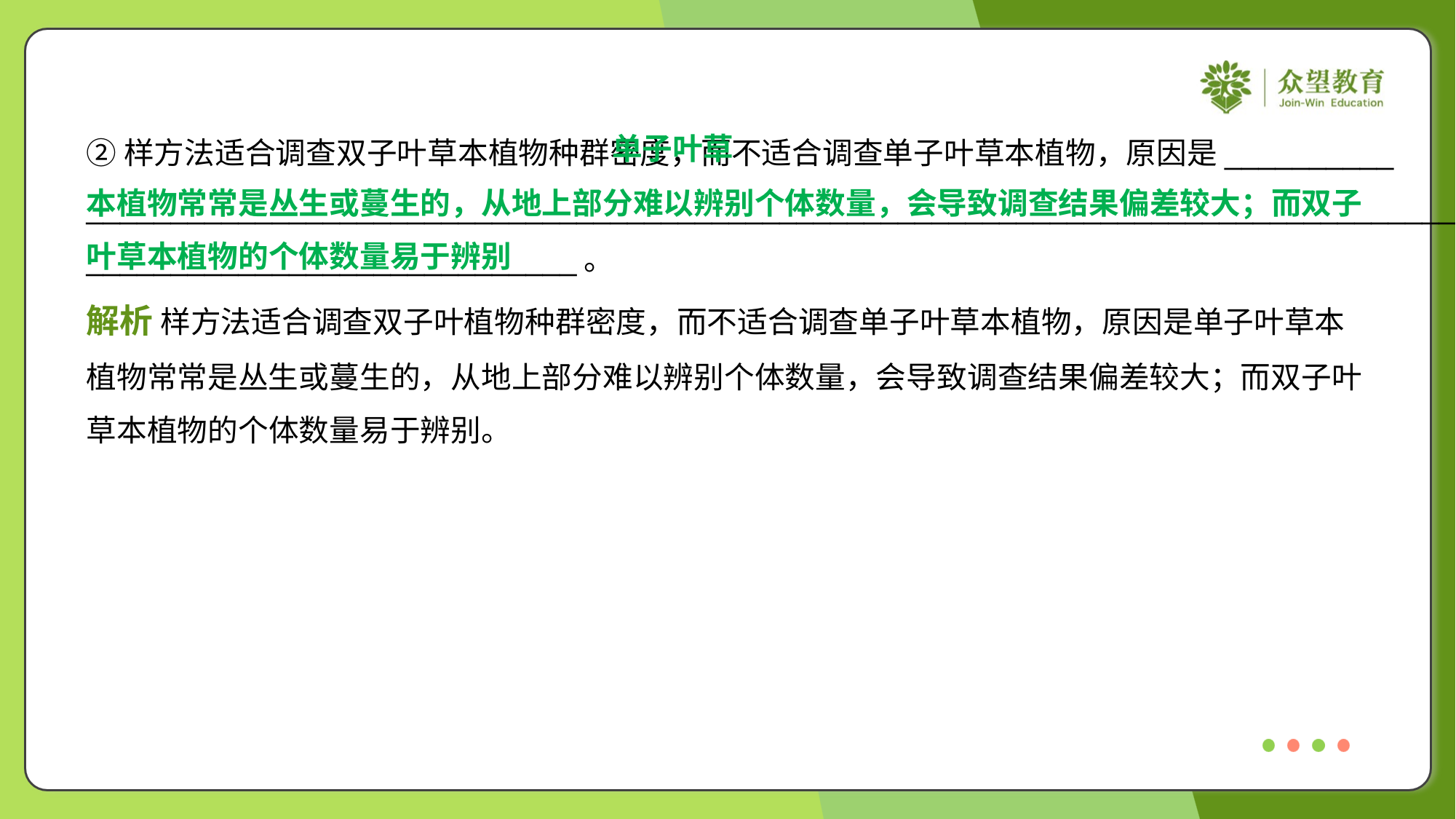

单子叶草
本植物常常是丛生或蔓生的，从地上部分难以辨别个体数量，会导致调查结果偏差较大；而双子
叶草本植物的个体数量易于辨别
②样方法适合调查双子叶草本植物种群密度，而不适合调查单子叶草本植物，原因是__________
____________________________________________________________________________________
_____________________________。
解析 样方法适合调查双子叶植物种群密度，而不适合调查单子叶草本植物，原因是单子叶草本
植物常常是丛生或蔓生的，从地上部分难以辨别个体数量，会导致调查结果偏差较大；而双子叶
草本植物的个体数量易于辨别。